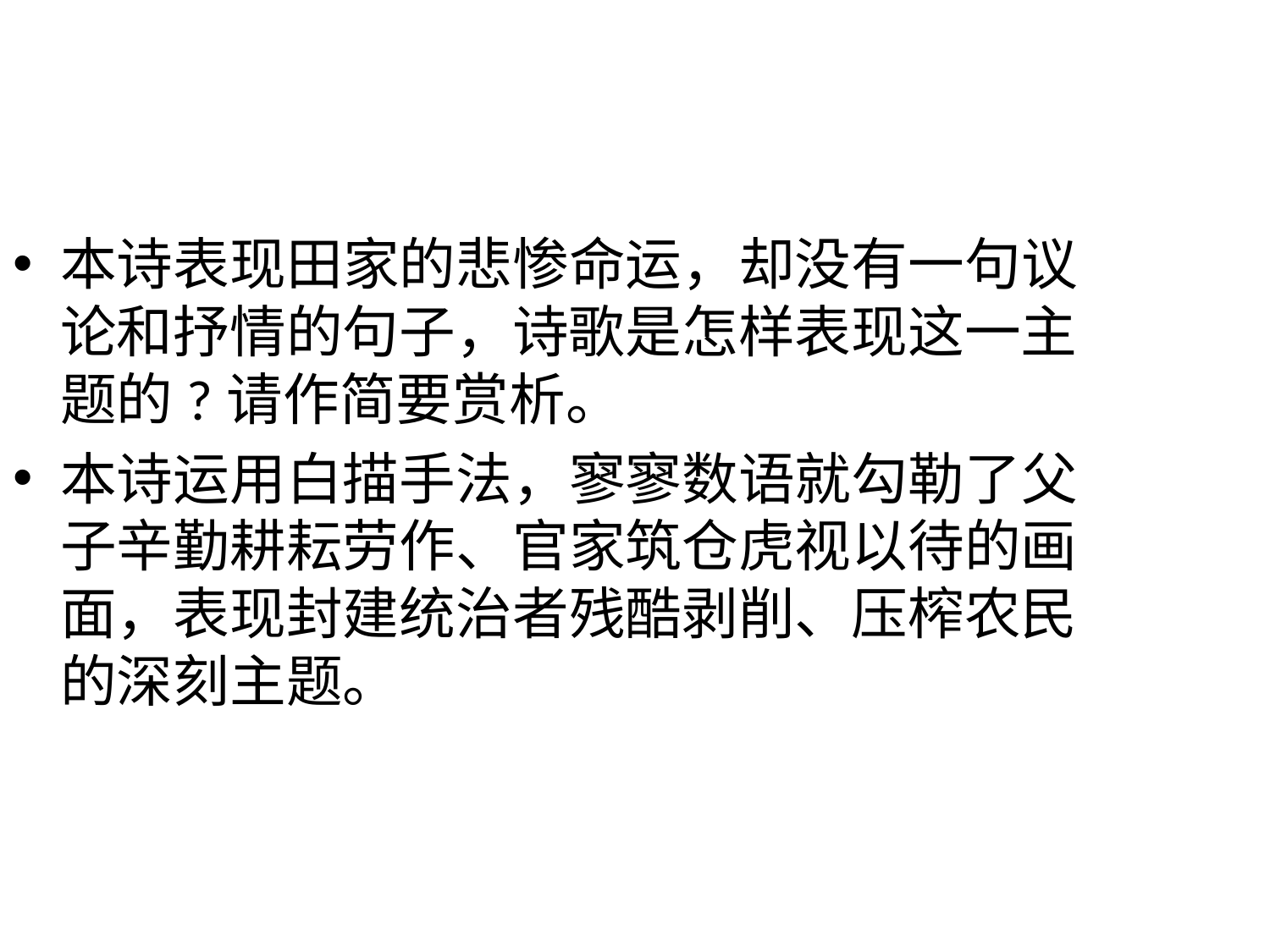

本诗表现田家的悲惨命运，却没有一句议论和抒情的句子，诗歌是怎样表现这一主题的?请作简要赏析。
本诗运用白描手法，寥寥数语就勾勒了父子辛勤耕耘劳作、官家筑仓虎视以待的画面，表现封建统治者残酷剥削、压榨农民的深刻主题。